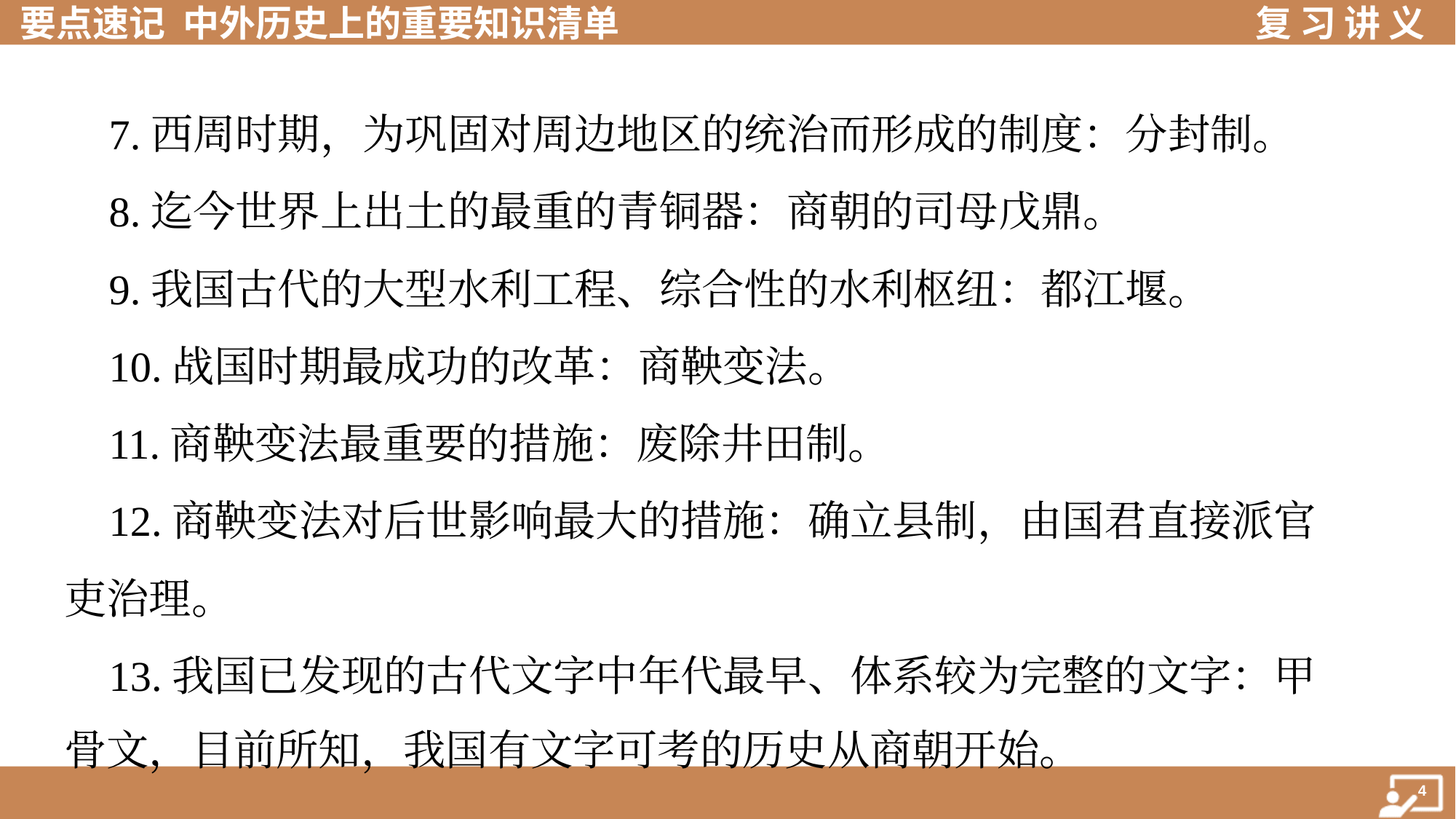

7.西周时期，为巩固对周边地区的统治而形成的制度：分封制。
    8.迄今世界上出土的最重的青铜器：商朝的司母戊鼎。
    9.我国古代的大型水利工程、综合性的水利枢纽：都江堰。
    10.战国时期最成功的改革：商鞅变法。
    11.商鞅变法最重要的措施：废除井田制。
    12.商鞅变法对后世影响最大的措施：确立县制，由国君直接派官
吏治理。
    13.我国已发现的古代文字中年代最早、体系较为完整的文字：甲
骨文，目前所知，我国有文字可考的历史从商朝开始。